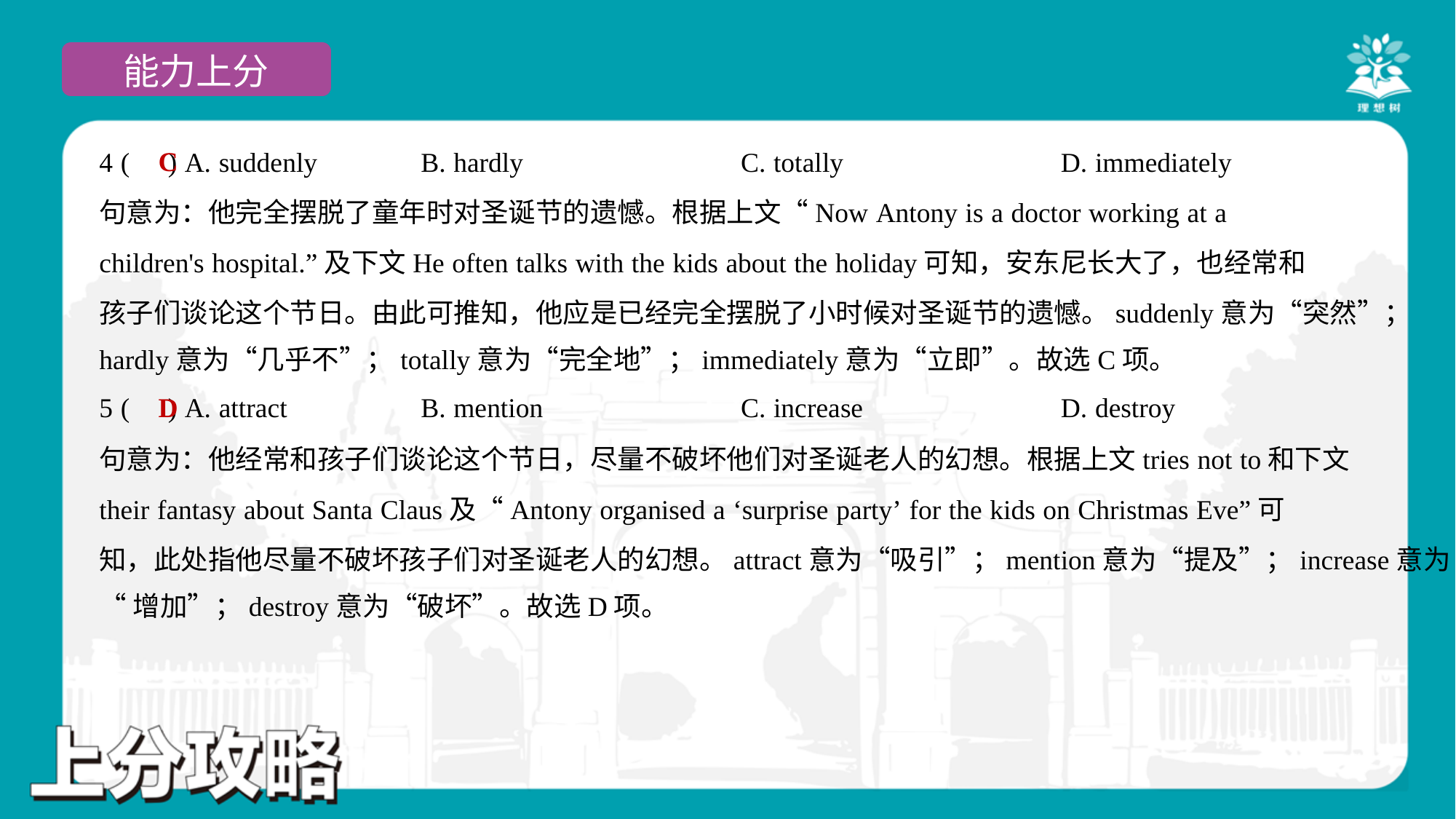

C
4 (     ) A. suddenly	B. hardly	C. totally	D. immediately
句意为：他完全摆脱了童年时对圣诞节的遗憾。根据上文“Now Antony is a doctor working at a
children's hospital.”及下文He often talks with the kids about the holiday可知，安东尼长大了，也经常和
孩子们谈论这个节日。由此可推知，他应是已经完全摆脱了小时候对圣诞节的遗憾。suddenly意为“突然”；
hardly意为“几乎不”；totally意为“完全地”；immediately意为“立即”。故选C项。
D
5 (     ) A. attract	B. mention	C. increase	D. destroy
句意为：他经常和孩子们谈论这个节日，尽量不破坏他们对圣诞老人的幻想。根据上文tries not to和下文
their fantasy about Santa Claus及“Antony organised a ‘surprise party’ for the kids on Christmas Eve”可
知，此处指他尽量不破坏孩子们对圣诞老人的幻想。attract意为“吸引”；mention意为“提及”；increase意为
“增加”；destroy意为“破坏”。故选D项。